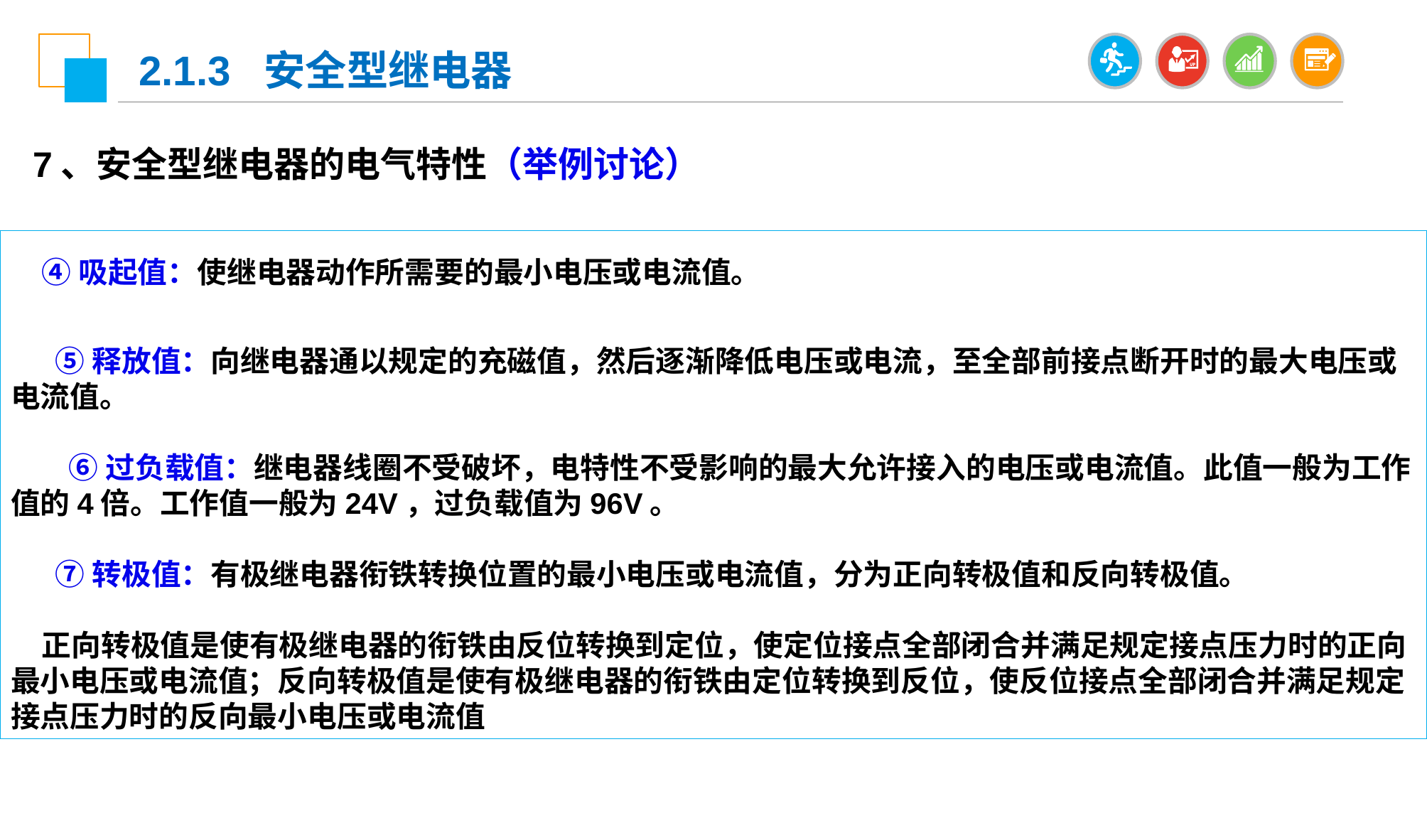

2.1.3  安全型继电器
7、安全型继电器的电气特性（举例讨论）
④吸起值：使继电器动作所需要的最小电压或电流值。

  ⑤释放值：向继电器通以规定的充磁值，然后逐渐降低电压或电流，至全部前接点断开时的最大电压或电流值。

    ⑥过负载值：继电器线圈不受破坏，电特性不受影响的最大允许接入的电压或电流值。此值一般为工作值的4倍。工作值一般为24V，过负载值为96V。

  ⑦转极值：有极继电器衔铁转换位置的最小电压或电流值，分为正向转极值和反向转极值。

正向转极值是使有极继电器的衔铁由反位转换到定位，使定位接点全部闭合并满足规定接点压力时的正向最小电压或电流值；反向转极值是使有极继电器的衔铁由定位转换到反位，使反位接点全部闭合并满足规定接点压力时的反向最小电压或电流值